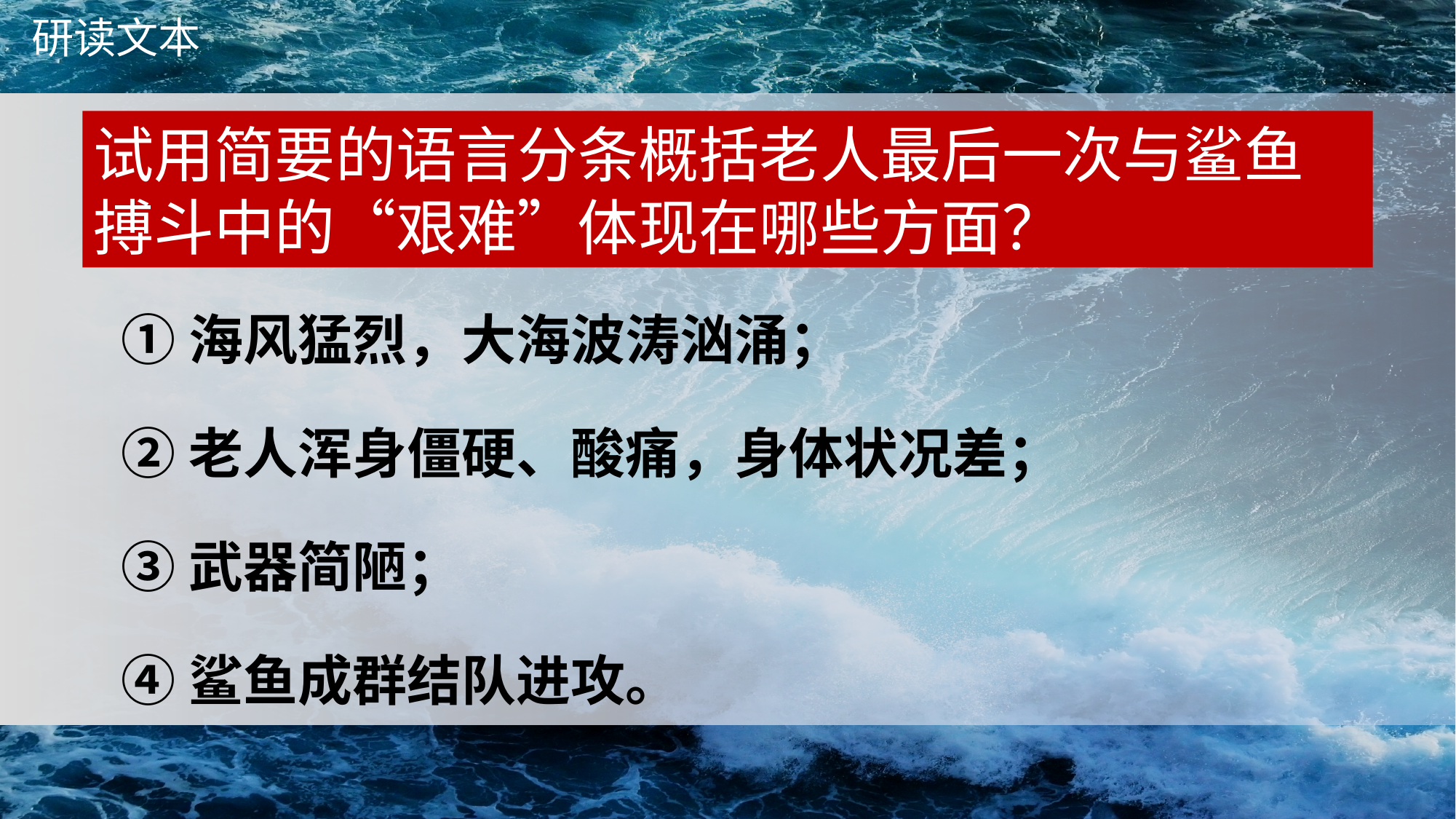

试用简要的语言分条概括老人最后一次与鲨鱼搏斗中的“艰难”体现在哪些方面？
①海风猛烈，大海波涛汹涌；
②老人浑身僵硬、酸痛，身体状况差；
③武器简陋；
④鲨鱼成群结队进攻。